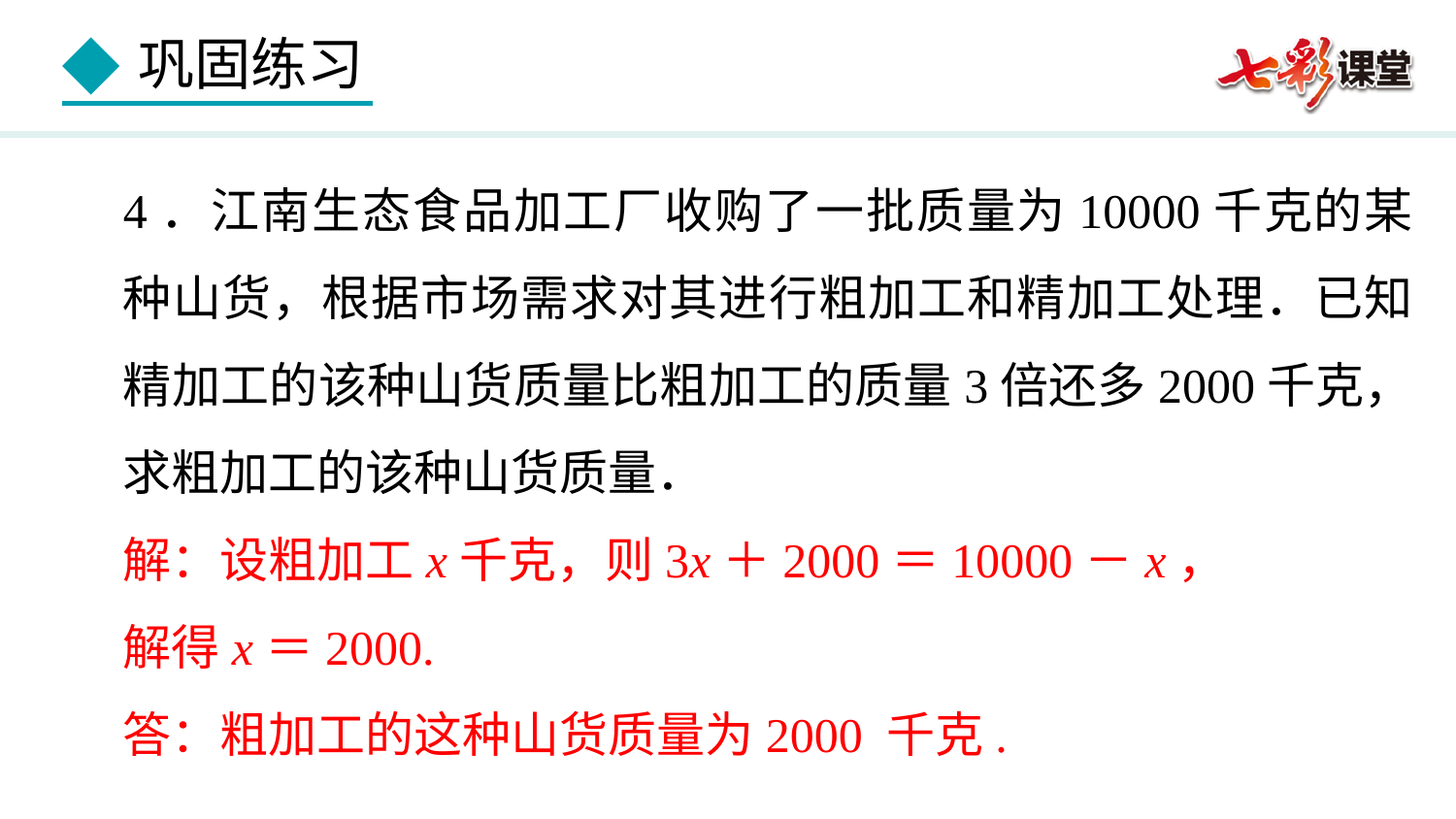

4．江南生态食品加工厂收购了一批质量为10000千克的某种山货，根据市场需求对其进行粗加工和精加工处理．已知精加工的该种山货质量比粗加工的质量3倍还多2000千克，求粗加工的该种山货质量．
解：设粗加工x千克，则3x＋2000＝10000－x，
解得x＝2000.
答：粗加工的这种山货质量为2000 千克.